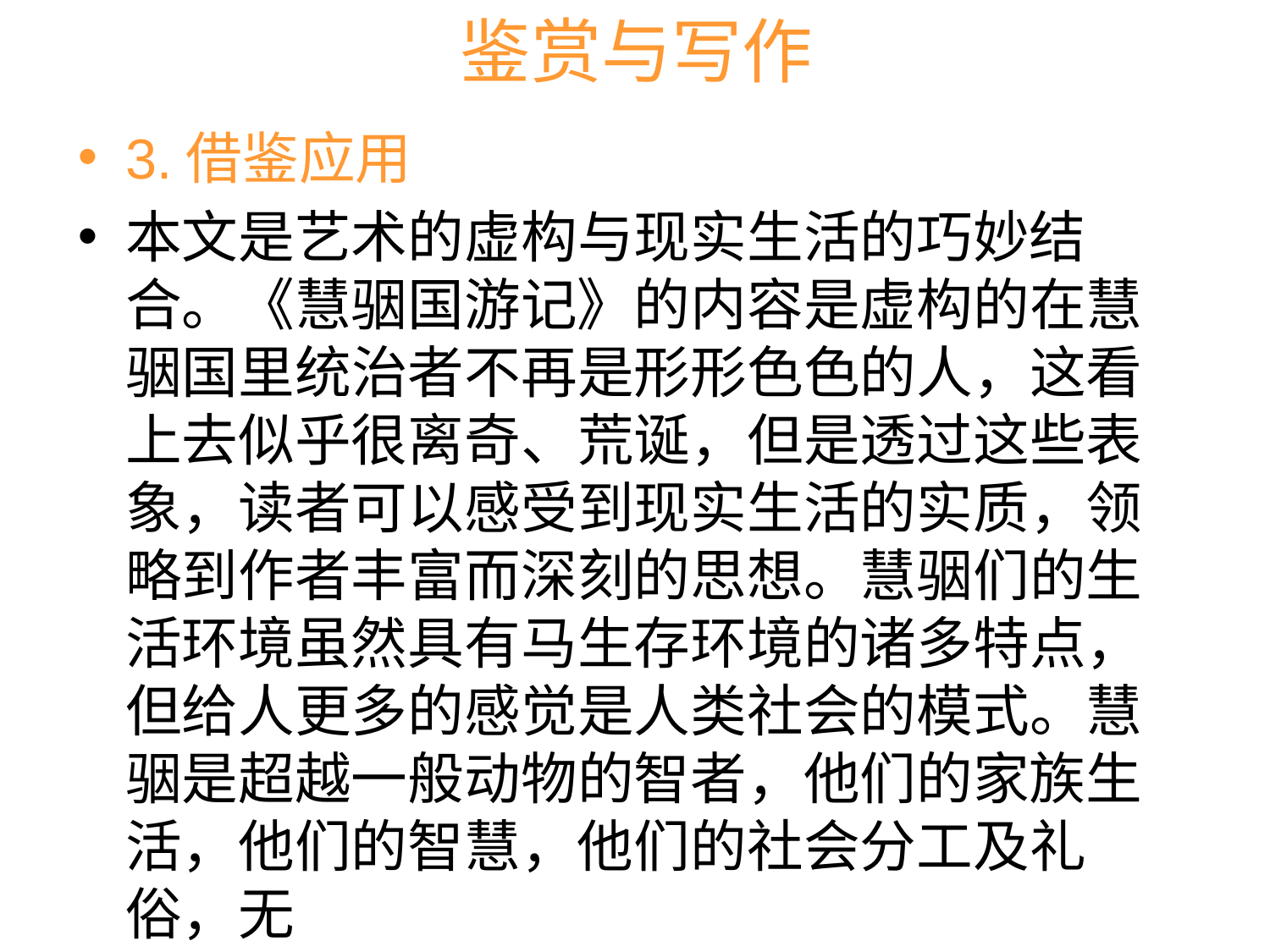

# 鉴赏与写作
3.借鉴应用
本文是艺术的虚构与现实生活的巧妙结合。《慧骃国游记》的内容是虚构的在慧骃国里统治者不再是形形色色的人，这看上去似乎很离奇、荒诞，但是透过这些表象，读者可以感受到现实生活的实质，领略到作者丰富而深刻的思想。慧骃们的生活环境虽然具有马生存环境的诸多特点，但给人更多的感觉是人类社会的模式。慧骃是超越一般动物的智者，他们的家族生活，他们的智慧，他们的社会分工及礼俗，无